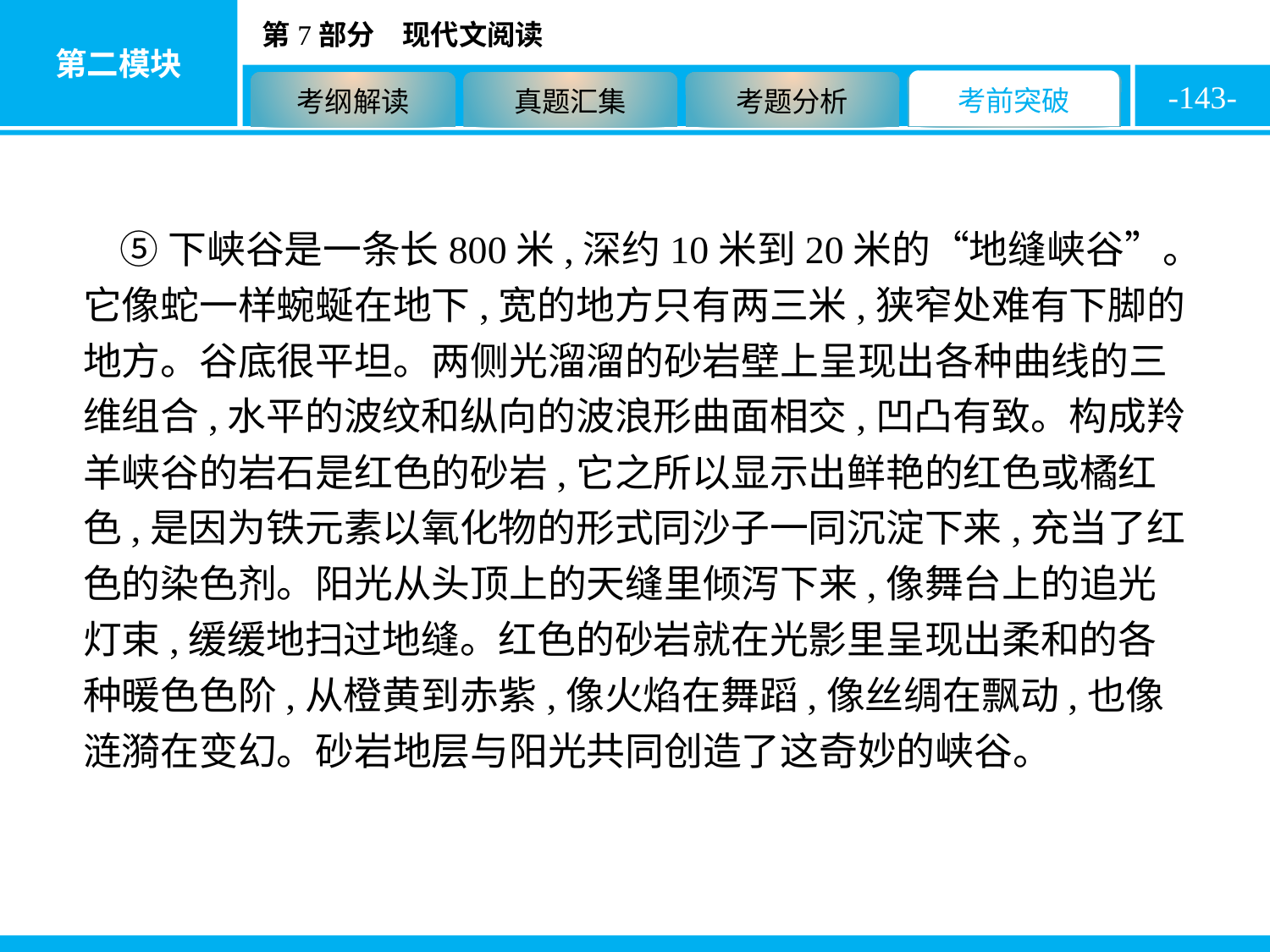

-143-
⑤下峡谷是一条长800米,深约10米到20米的“地缝峡谷”。它像蛇一样蜿蜒在地下,宽的地方只有两三米,狭窄处难有下脚的地方。谷底很平坦。两侧光溜溜的砂岩壁上呈现出各种曲线的三维组合,水平的波纹和纵向的波浪形曲面相交,凹凸有致。构成羚羊峡谷的岩石是红色的砂岩,它之所以显示出鲜艳的红色或橘红色,是因为铁元素以氧化物的形式同沙子一同沉淀下来,充当了红色的染色剂。阳光从头顶上的天缝里倾泻下来,像舞台上的追光灯束,缓缓地扫过地缝。红色的砂岩就在光影里呈现出柔和的各种暖色色阶,从橙黄到赤紫,像火焰在舞蹈,像丝绸在飘动,也像涟漪在变幻。砂岩地层与阳光共同创造了这奇妙的峡谷。